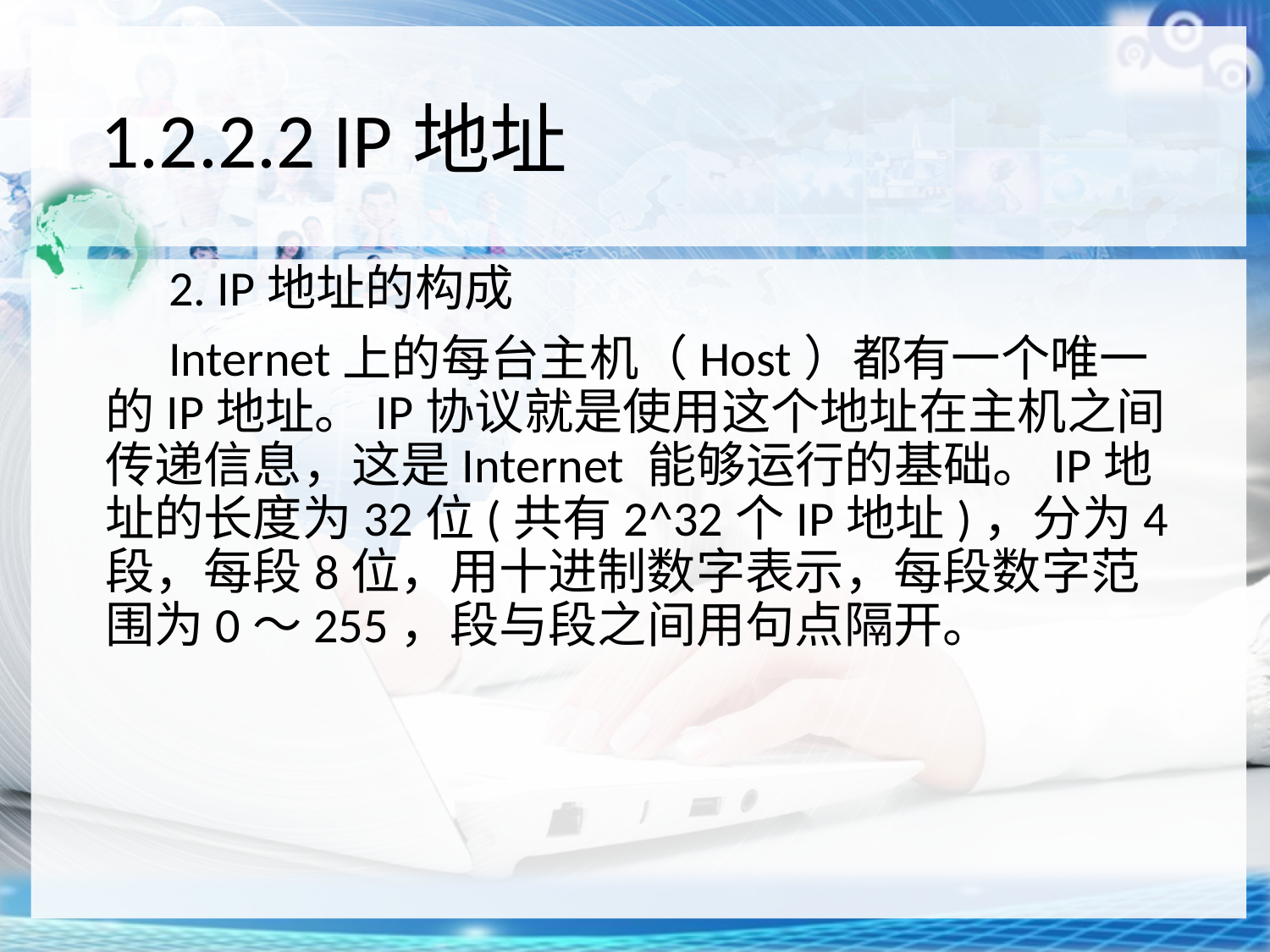

# 1.2.2.2 IP地址
2. IP地址的构成
Internet上的每台主机（Host）都有一个唯一的IP地址。IP协议就是使用这个地址在主机之间传递信息，这是Internet 能够运行的基础。IP地址的长度为32位(共有2^32个IP地址)，分为4段，每段8位，用十进制数字表示，每段数字范围为0～255，段与段之间用句点隔开。